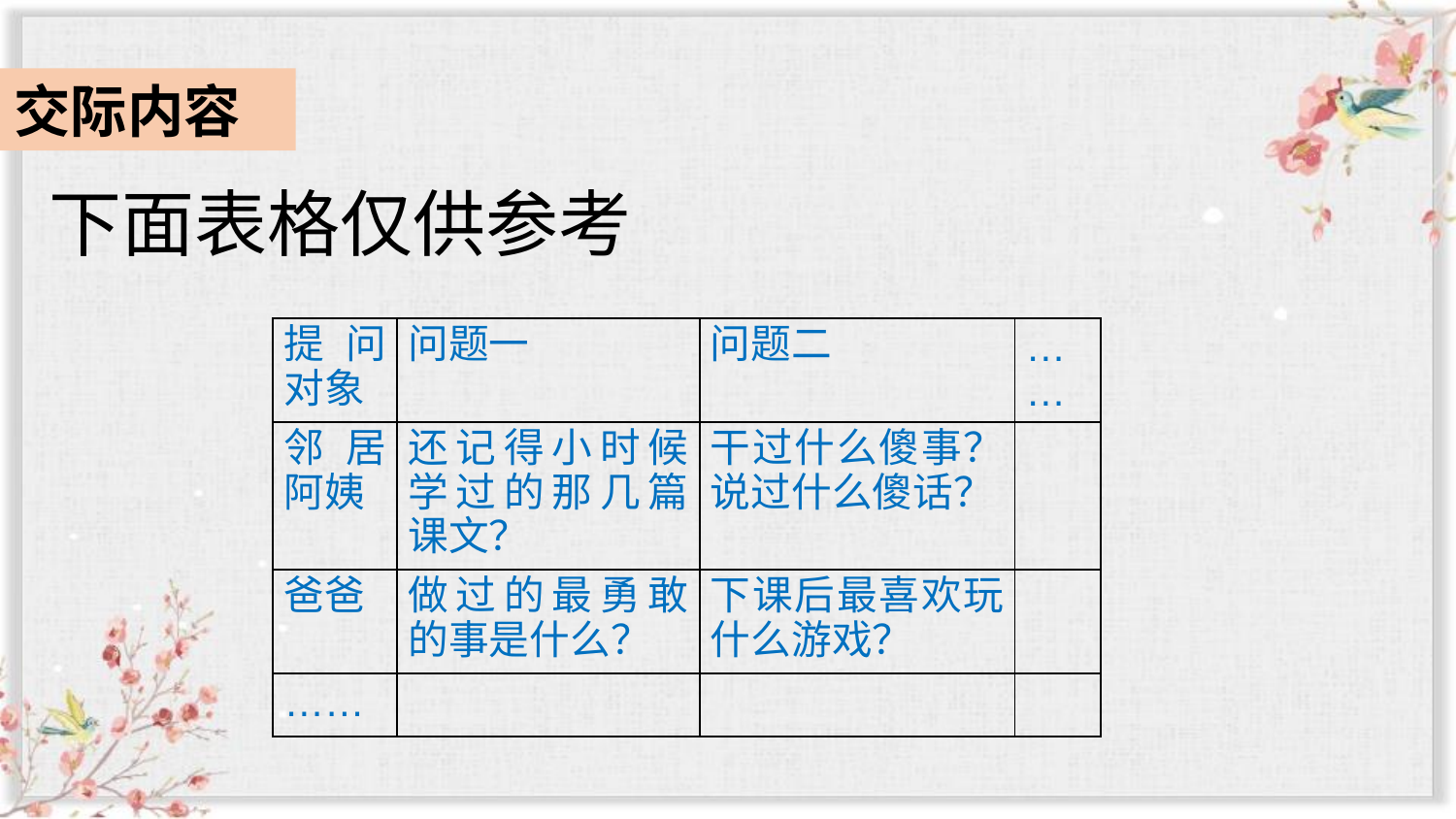

交际内容
下面表格仅供参考
| 提问对象 | 问题一 | 问题二 | …… |
| --- | --- | --- | --- |
| 邻居阿姨 | 还记得小时候学过的那几篇课文？ | 干过什么傻事？说过什么傻话？ |  |
| 爸爸 | 做过的最勇敢的事是什么？ | 下课后最喜欢玩什么游戏？ |  |
| …… |  |  |  |